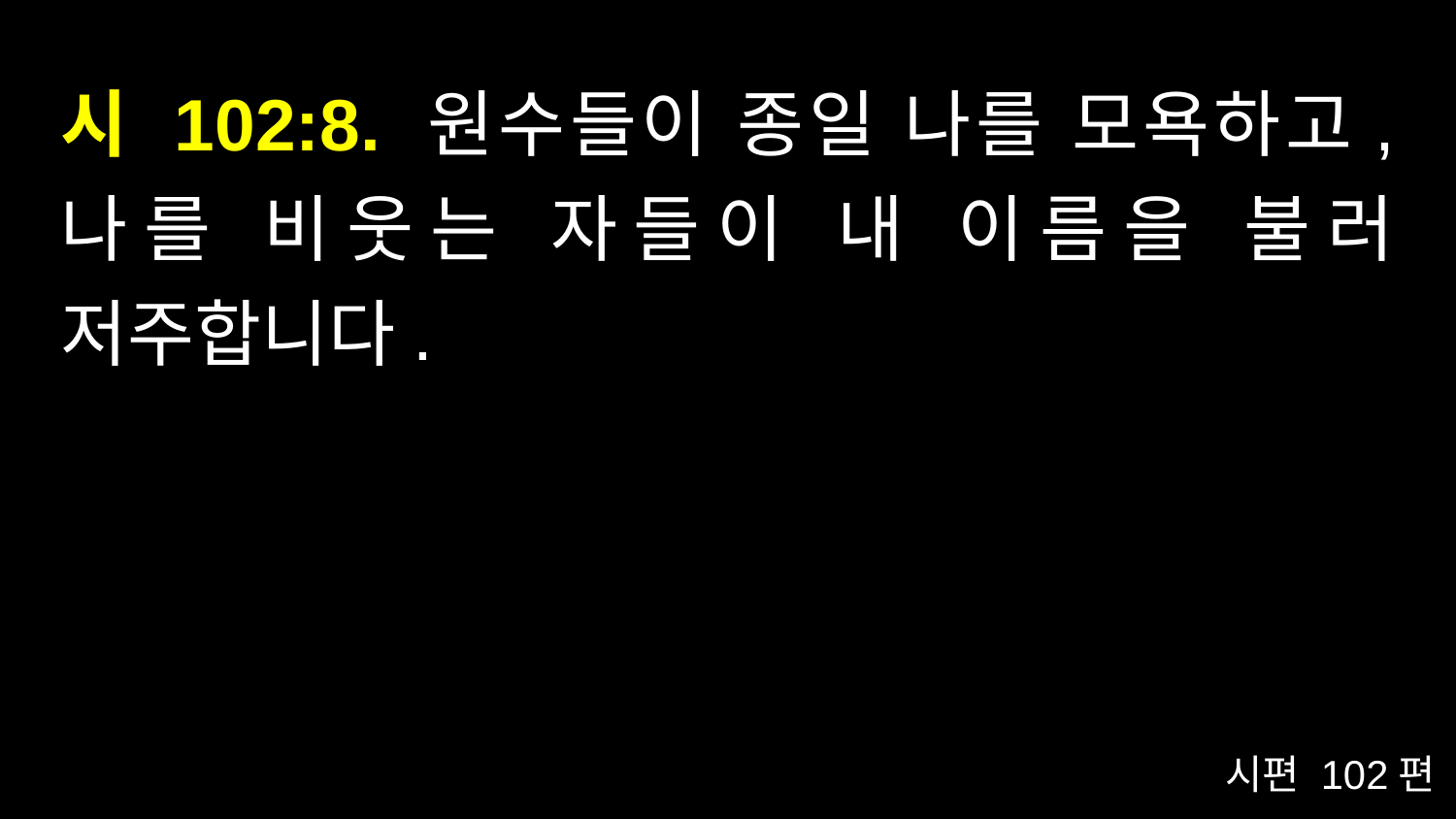

# 시 102:8. 원수들이 종일 나를 모욕하고, 나를 비웃는 자들이 내 이름을 불러 저주합니다.
시편 102편